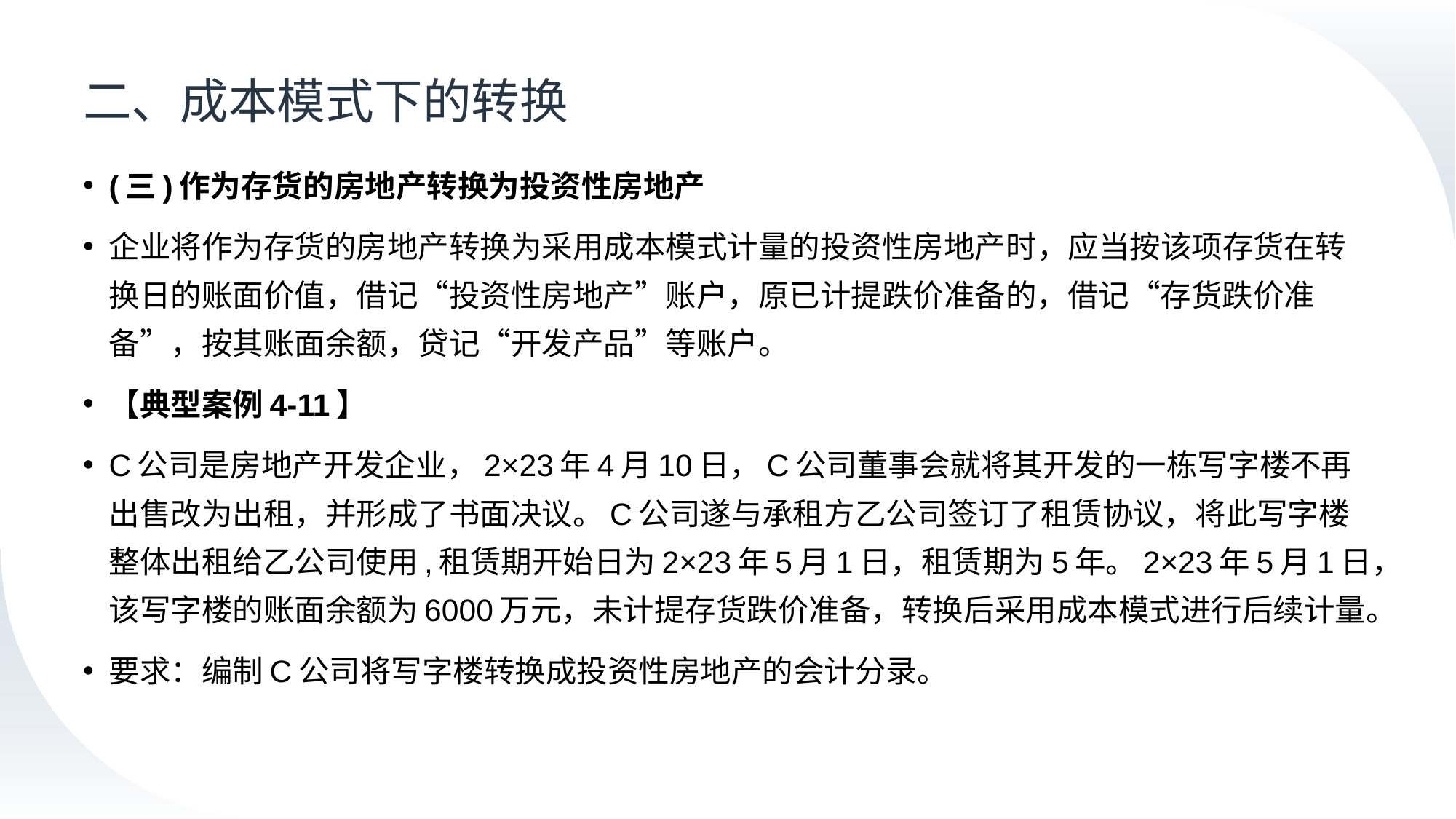

# 二、成本模式下的转换
(三)作为存货的房地产转换为投资性房地产
企业将作为存货的房地产转换为采用成本模式计量的投资性房地产时，应当按该项存货在转换日的账面价值，借记“投资性房地产”账户，原已计提跌价准备的，借记“存货跌价准备”，按其账面余额，贷记“开发产品”等账户。
【典型案例4-11】
C公司是房地产开发企业，2×23年4月10日，C公司董事会就将其开发的一栋写字楼不再出售改为出租，并形成了书面决议。C公司遂与承租方乙公司签订了租赁协议，将此写字楼整体出租给乙公司使用,租赁期开始日为2×23年5月1日，租赁期为5年。2×23年5月1日，该写字楼的账面余额为6000万元，未计提存货跌价准备，转换后采用成本模式进行后续计量。
要求：编制C公司将写字楼转换成投资性房地产的会计分录。